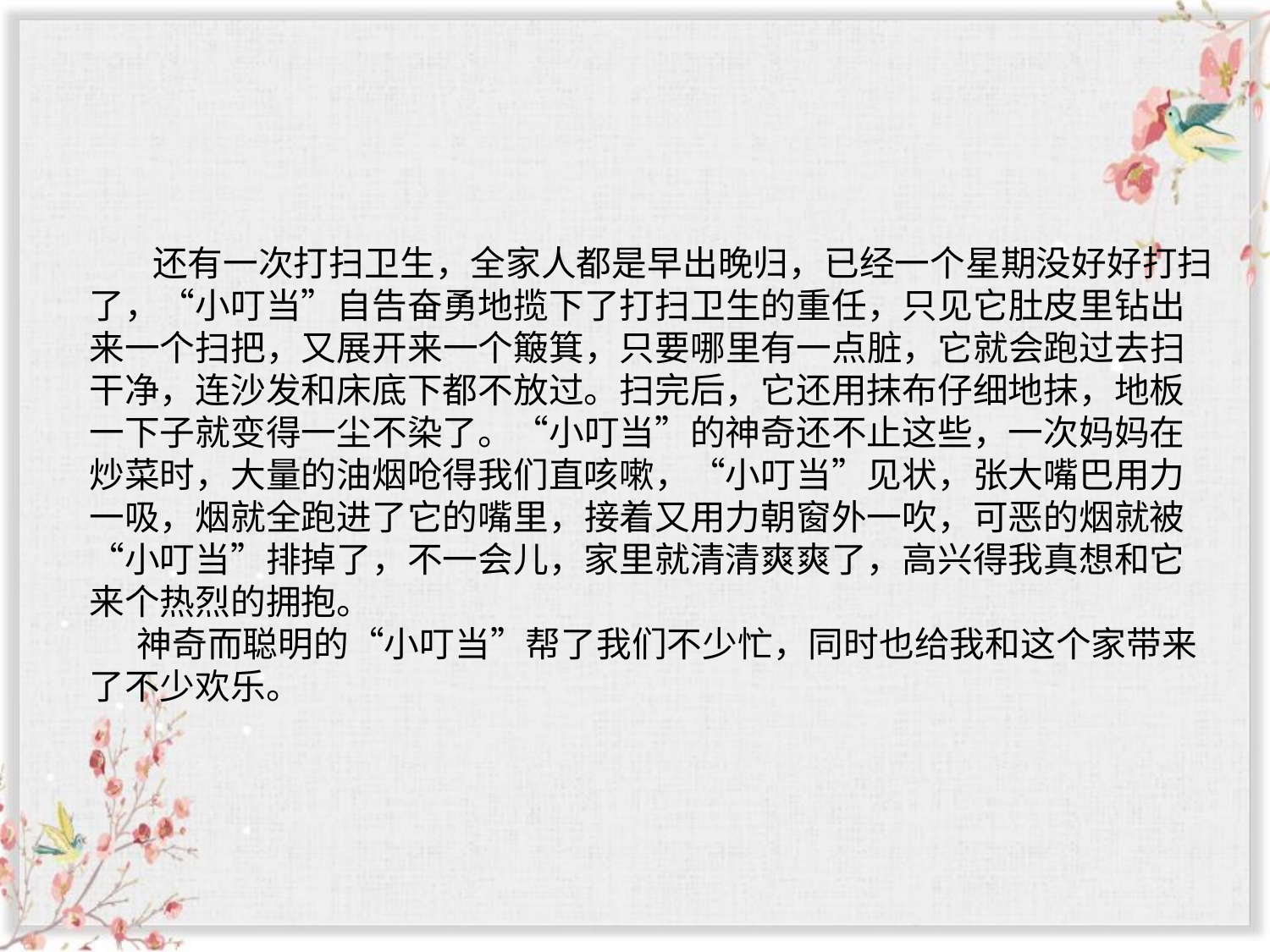

还有一次打扫卫生，全家人都是早出晚归，已经一个星期没好好打扫了，“小叮当”自告奋勇地揽下了打扫卫生的重任，只见它肚皮里钻出来一个扫把，又展开来一个簸箕，只要哪里有一点脏，它就会跑过去扫干净，连沙发和床底下都不放过。扫完后，它还用抹布仔细地抹，地板一下子就变得一尘不染了。“小叮当”的神奇还不止这些，一次妈妈在炒菜时，大量的油烟呛得我们直咳嗽，“小叮当”见状，张大嘴巴用力一吸，烟就全跑进了它的嘴里，接着又用力朝窗外一吹，可恶的烟就被“小叮当”排掉了，不一会儿，家里就清清爽爽了，高兴得我真想和它来个热烈的拥抱。
     神奇而聪明的“小叮当”帮了我们不少忙，同时也给我和这个家带来了不少欢乐。